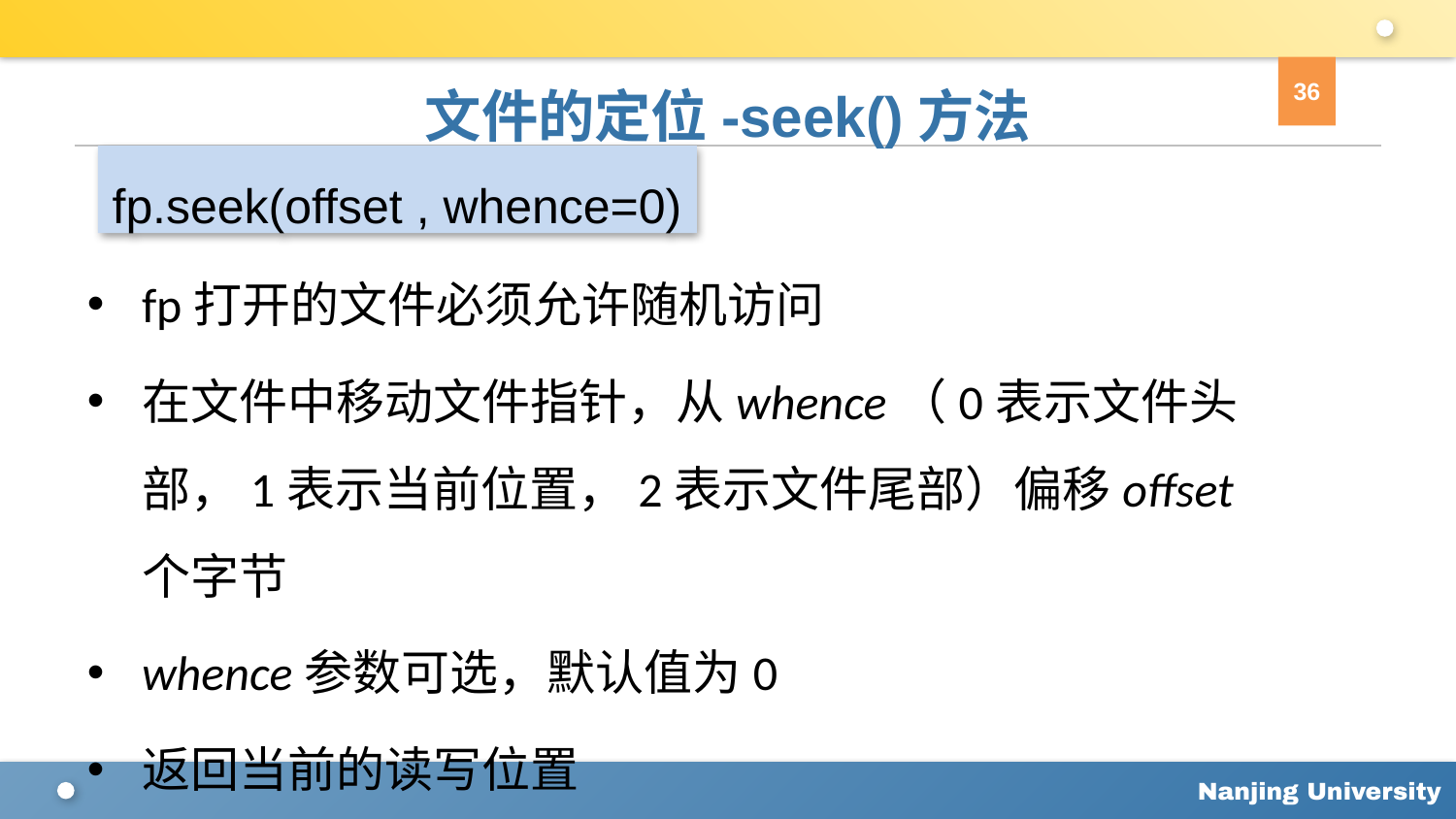

36
# 文件的定位-seek()方法
fp.seek(offset , whence=0)
fp打开的文件必须允许随机访问
在文件中移动文件指针，从whence（0表示文件头部，1表示当前位置，2表示文件尾部）偏移offset个字节
whence参数可选，默认值为0
返回当前的读写位置